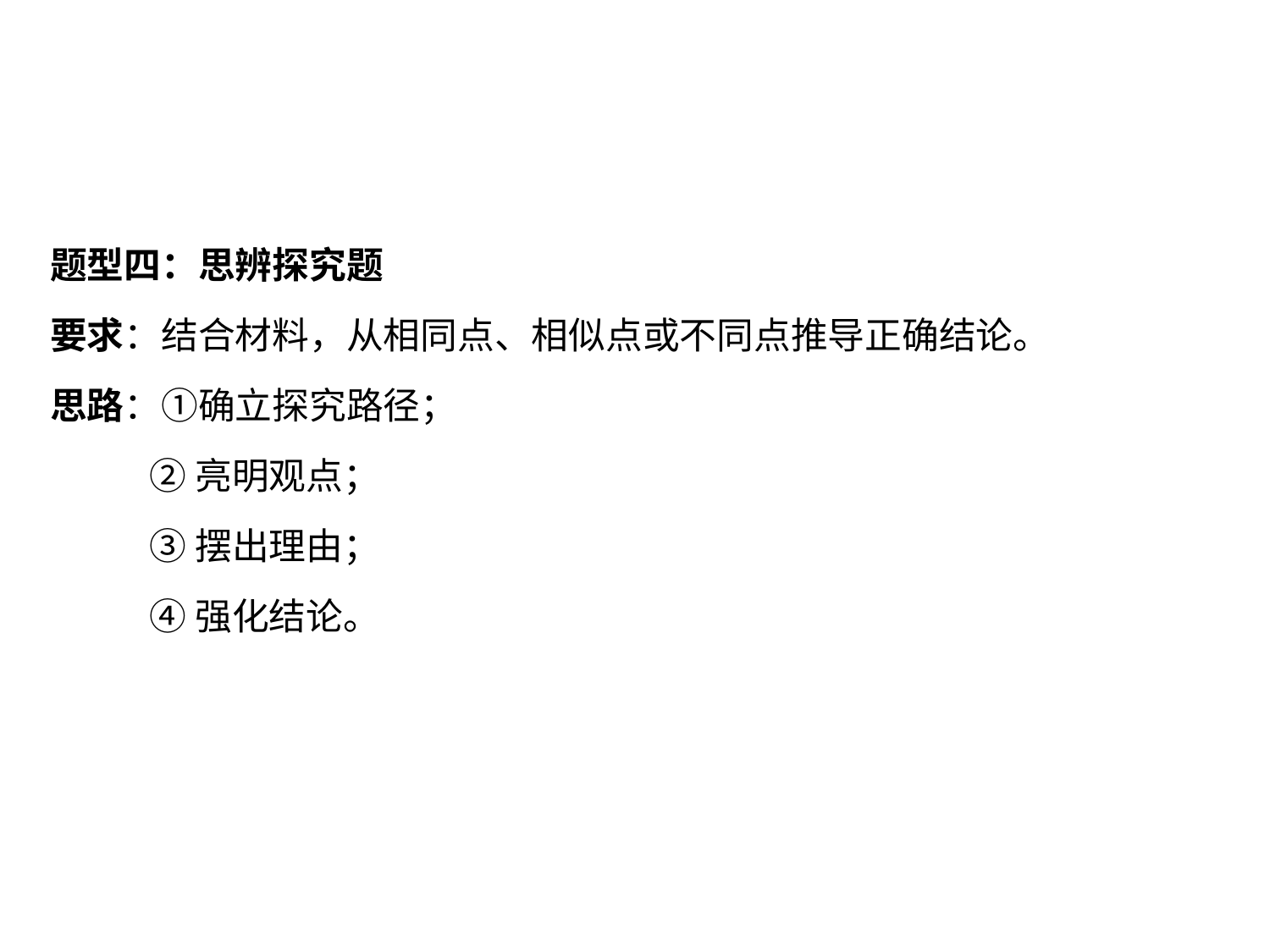

题型四：思辨探究题
要求：结合材料，从相同点、相似点或不同点推导正确结论。
思路：①确立探究路径；
            ②亮明观点；
            ③摆出理由；
            ④强化结论。